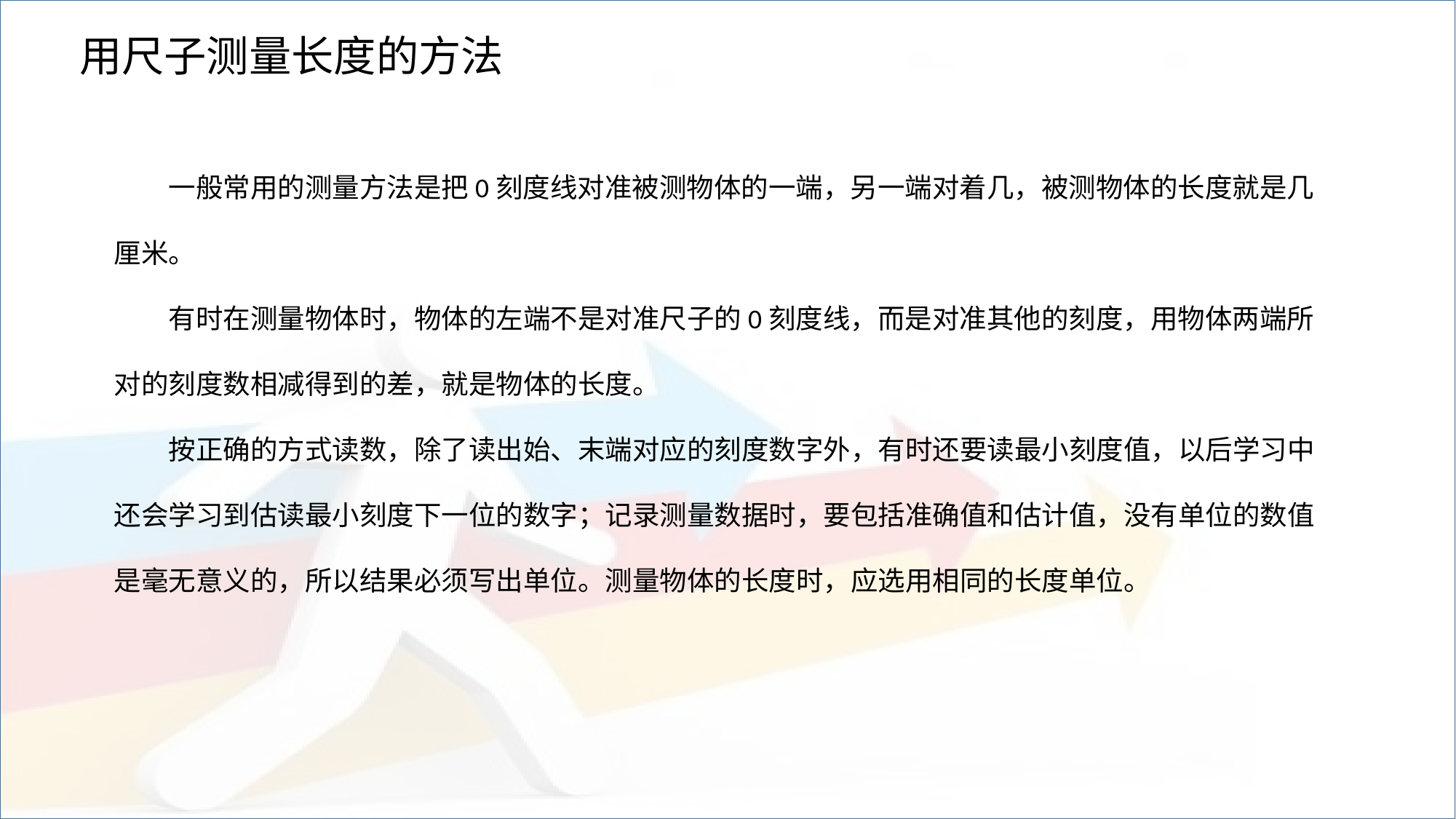

用尺子测量长度的方法
一般常用的测量方法是把0刻度线对准被测物体的一端，另一端对着几，被测物体的长度就是几厘米。
有时在测量物体时，物体的左端不是对准尺子的0刻度线，而是对准其他的刻度，用物体两端所对的刻度数相减得到的差，就是物体的长度。
按正确的方式读数，除了读出始、末端对应的刻度数字外，有时还要读最小刻度值，以后学习中还会学习到估读最小刻度下一位的数字；记录测量数据时，要包括准确值和估计值，没有单位的数值是毫无意义的，所以结果必须写出单位。测量物体的长度时，应选用相同的长度单位。